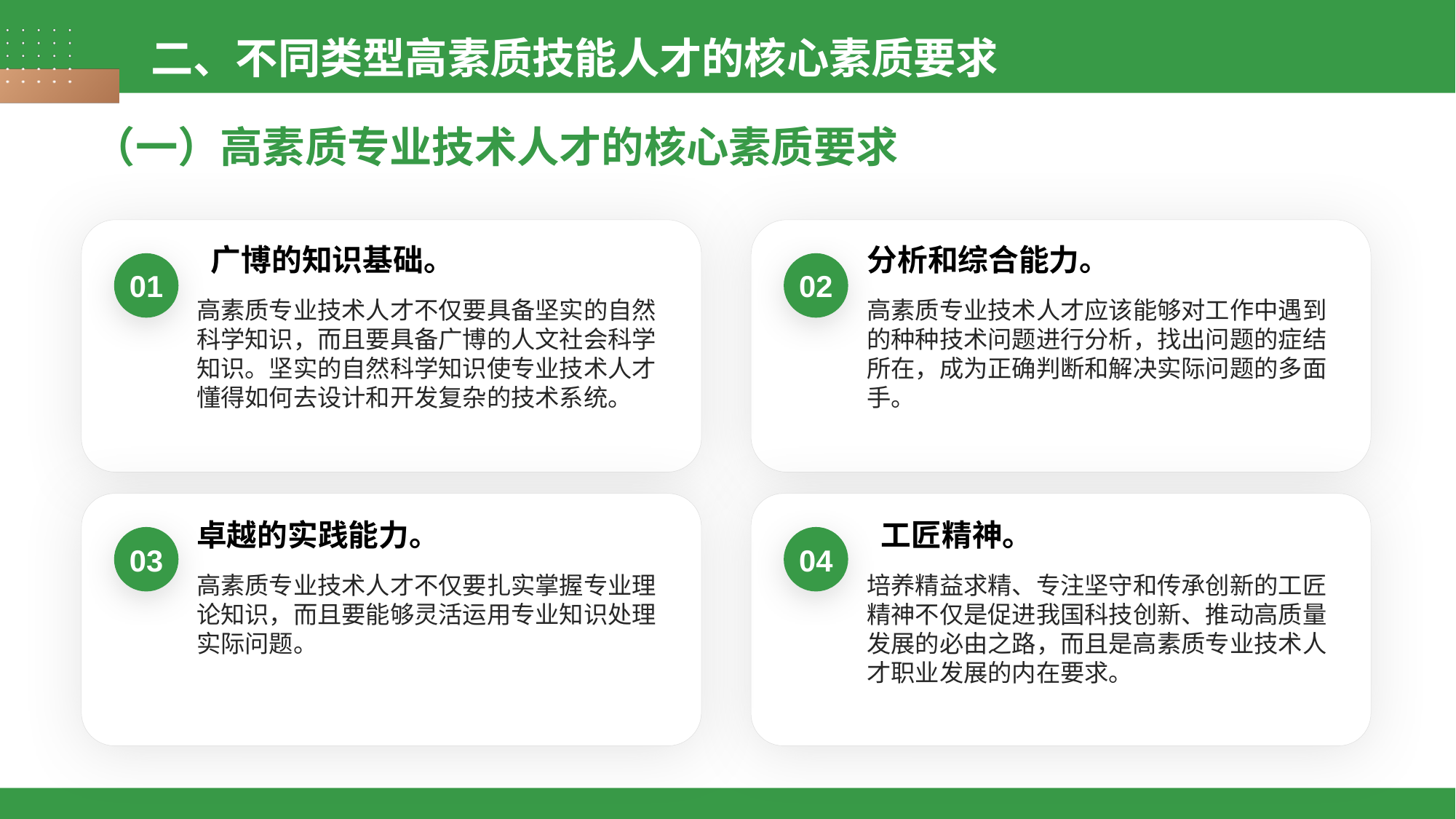

二、不同类型高素质技能人才的核心素质要求
（一）高素质专业技术人才的核心素质要求

 广博的知识基础。
分析和综合能力。
01
02
高素质专业技术人才不仅要具备坚实的自然科学知识，而且要具备广博的人文社会科学知识。坚实的自然科学知识使专业技术人才懂得如何去设计和开发复杂的技术系统。
高素质专业技术人才应该能够对工作中遇到的种种技术问题进行分析，找出问题的症结所在，成为正确判断和解决实际问题的多面手。

卓越的实践能力。
 工匠精神。
03
04
高素质专业技术人才不仅要扎实掌握专业理论知识，而且要能够灵活运用专业知识处理实际问题。
培养精益求精、专注坚守和传承创新的工匠精神不仅是促进我国科技创新、推动高质量发展的必由之路，而且是高素质专业技术人才职业发展的内在要求。